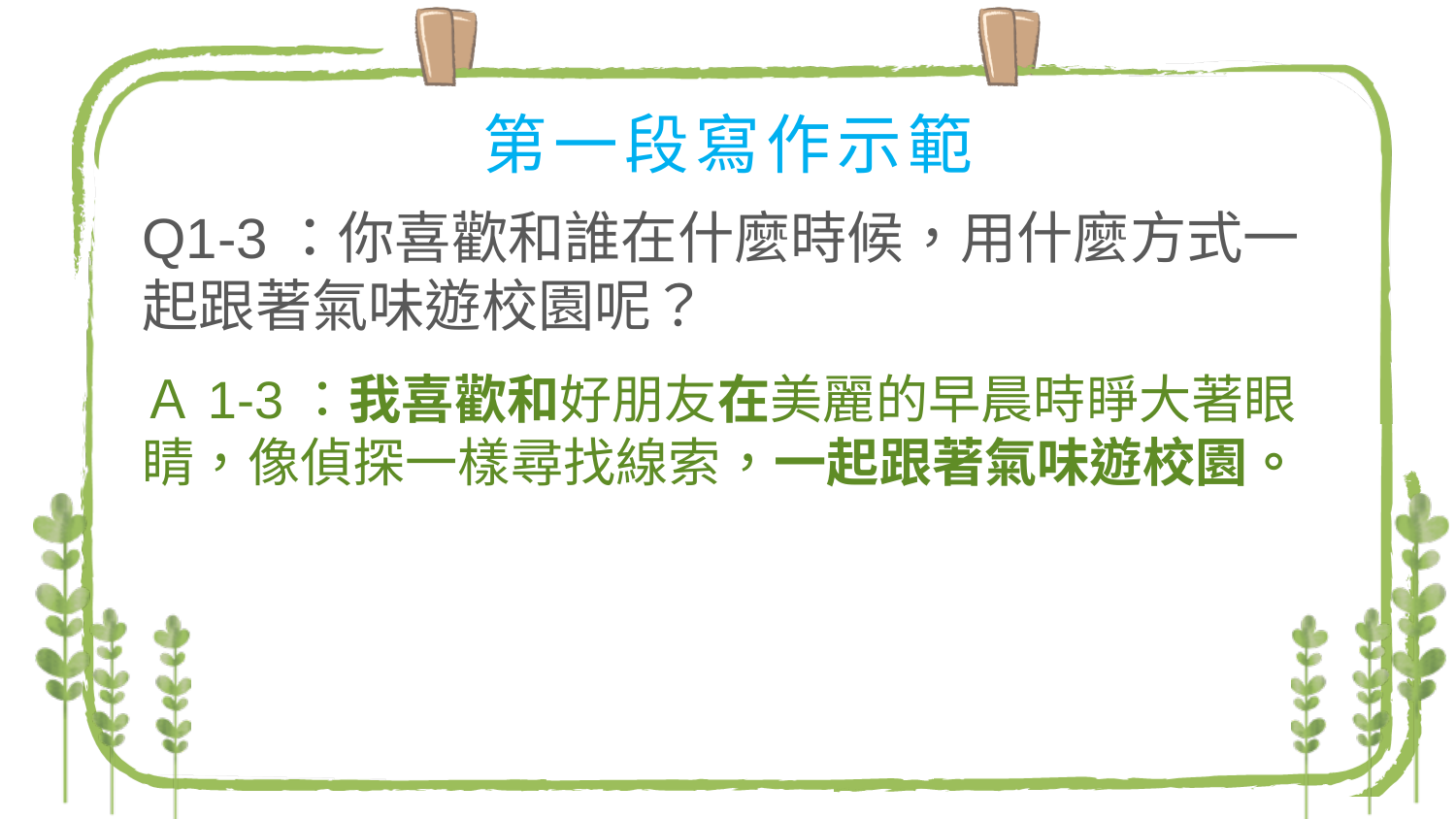

第一段寫作示範
Q1-3：你喜歡和誰在什麼時候，用什麼方式一起跟著氣味遊校園呢？

Ａ1-3：我喜歡和好朋友在美麗的早晨時睜大著眼睛，像偵探一樣尋找線索，一起跟著氣味遊校園。